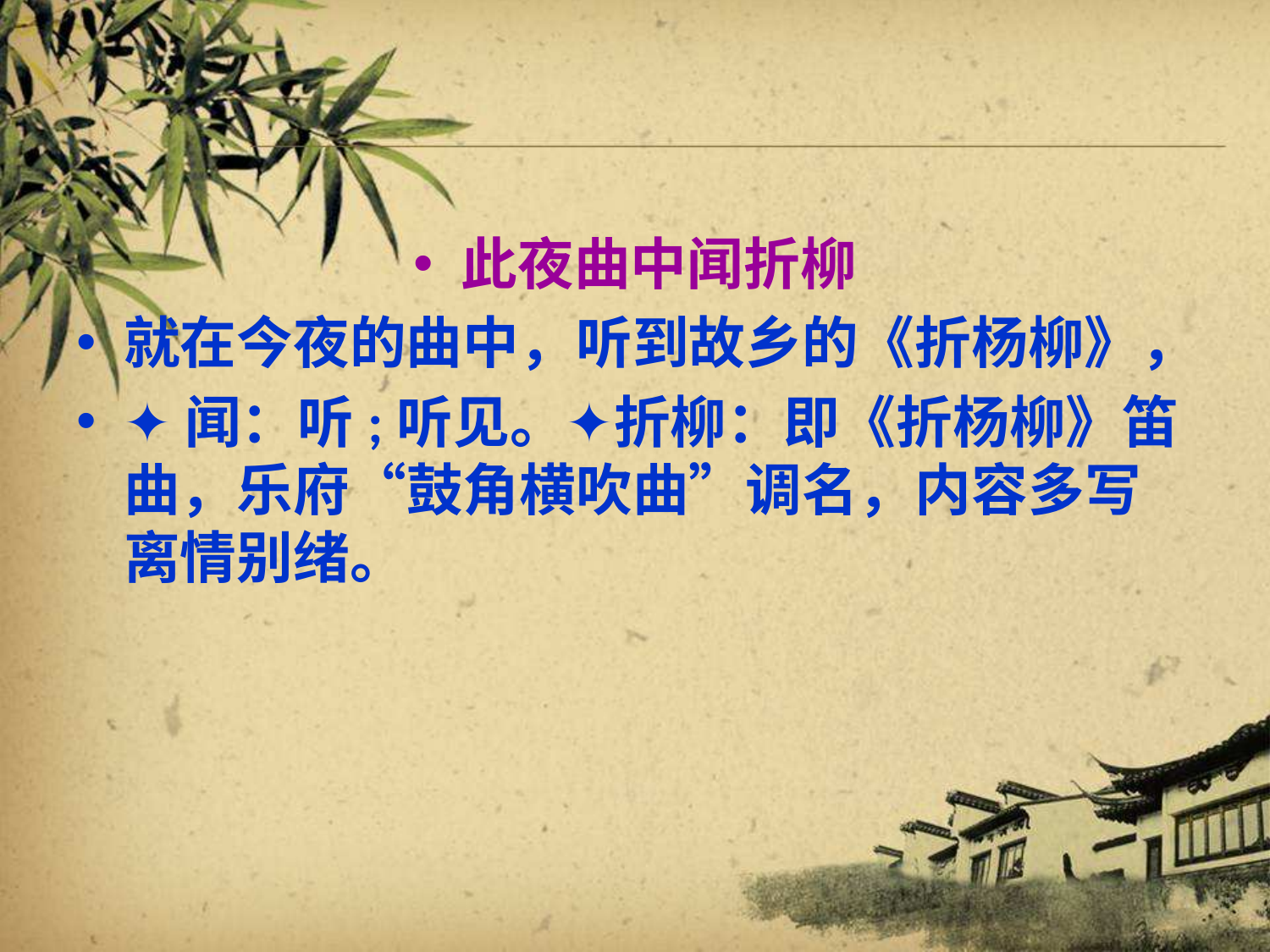

#
此夜曲中闻折柳
就在今夜的曲中，听到故乡的《折杨柳》，
✦闻：听;听见。✦折柳：即《折杨柳》笛曲，乐府“鼓角横吹曲”调名，内容多写离情别绪。